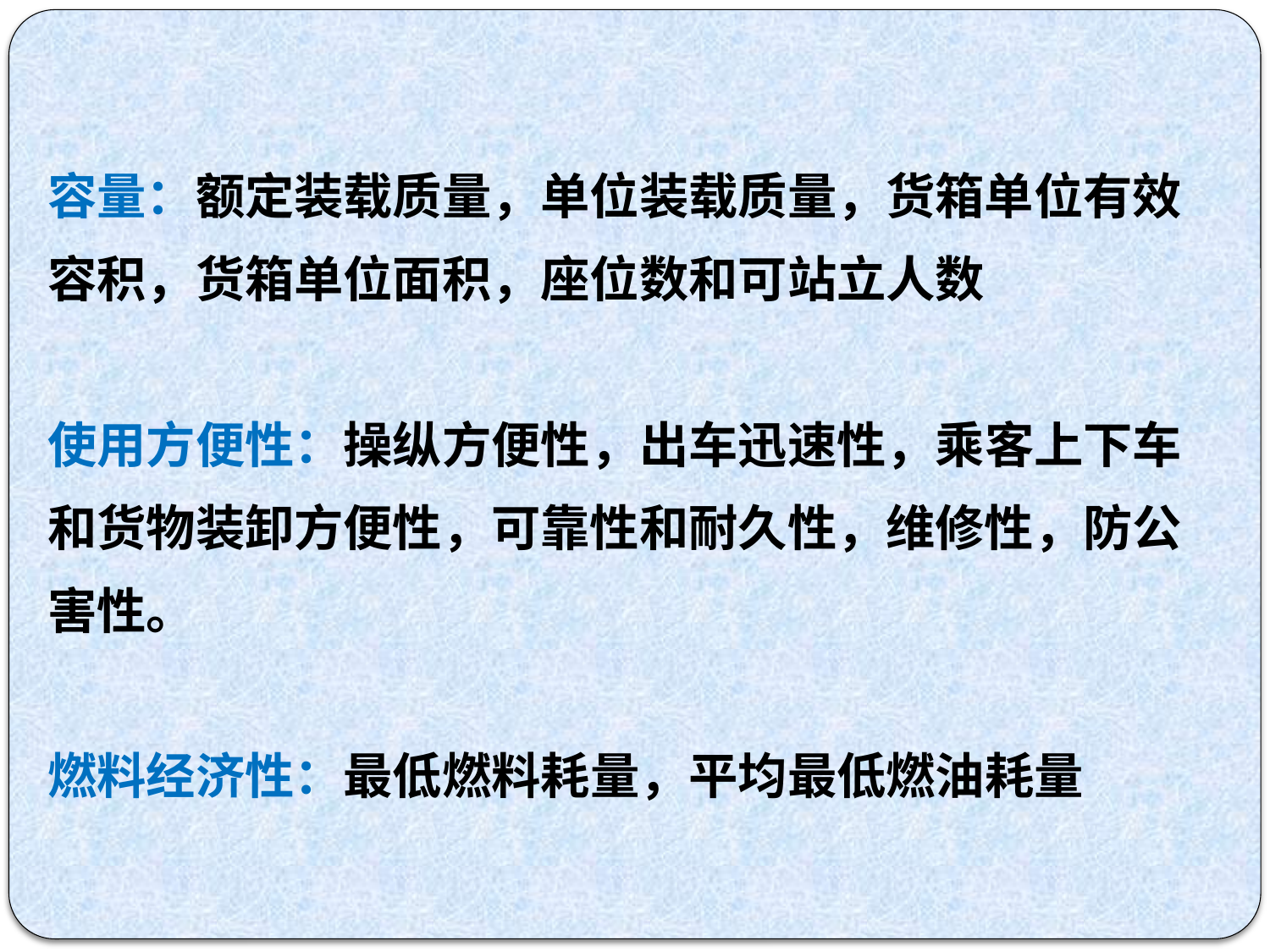

容量：额定装载质量，单位装载质量，货箱单位有效容积，货箱单位面积，座位数和可站立人数

使用方便性：操纵方便性，出车迅速性，乘客上下车和货物装卸方便性，可靠性和耐久性，维修性，防公害性。

燃料经济性：最低燃料耗量，平均最低燃油耗量